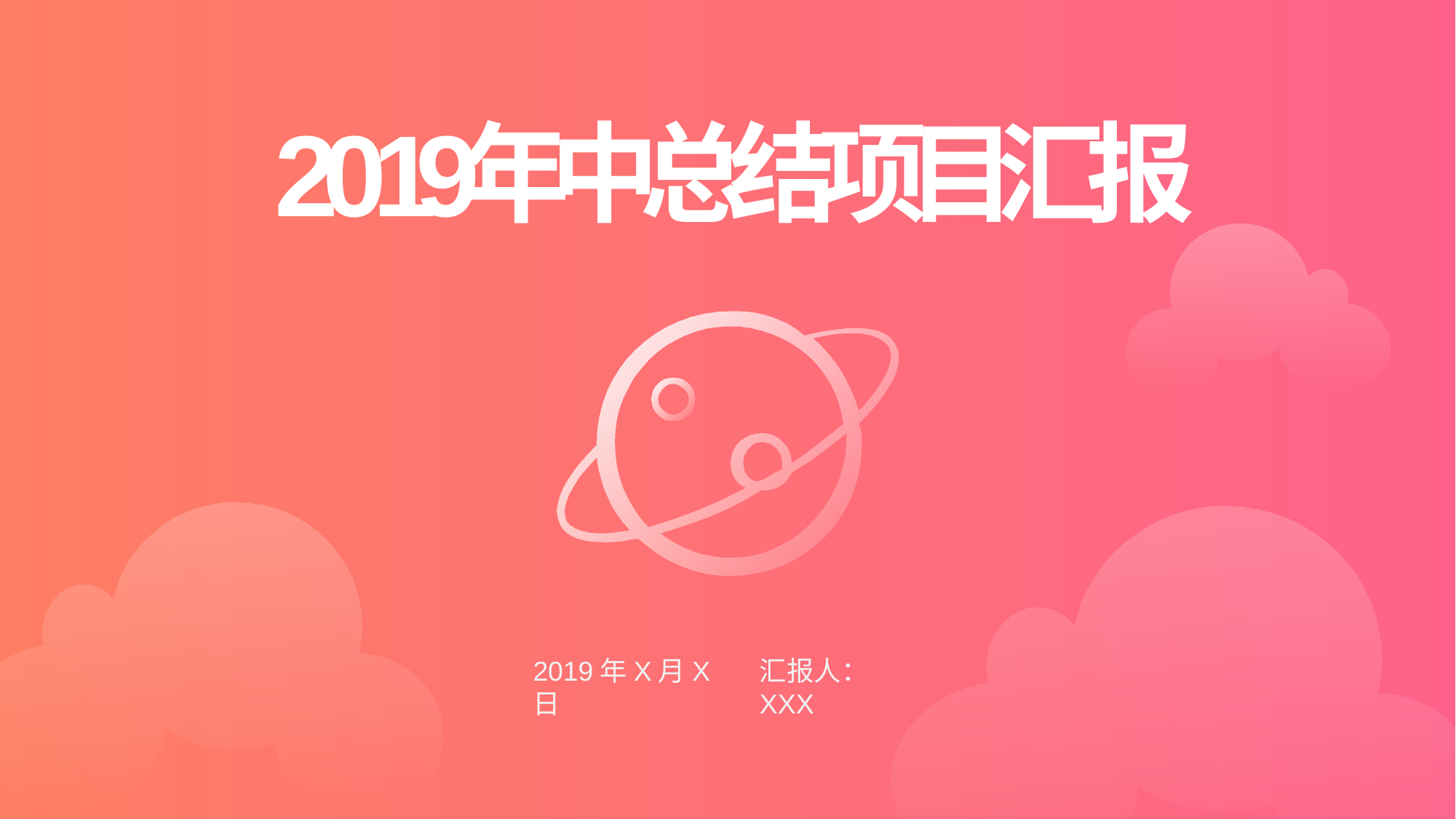

2
0
1
9
年
中
总
结
项
目
汇
报

2019年X月X日
汇报人：XXX